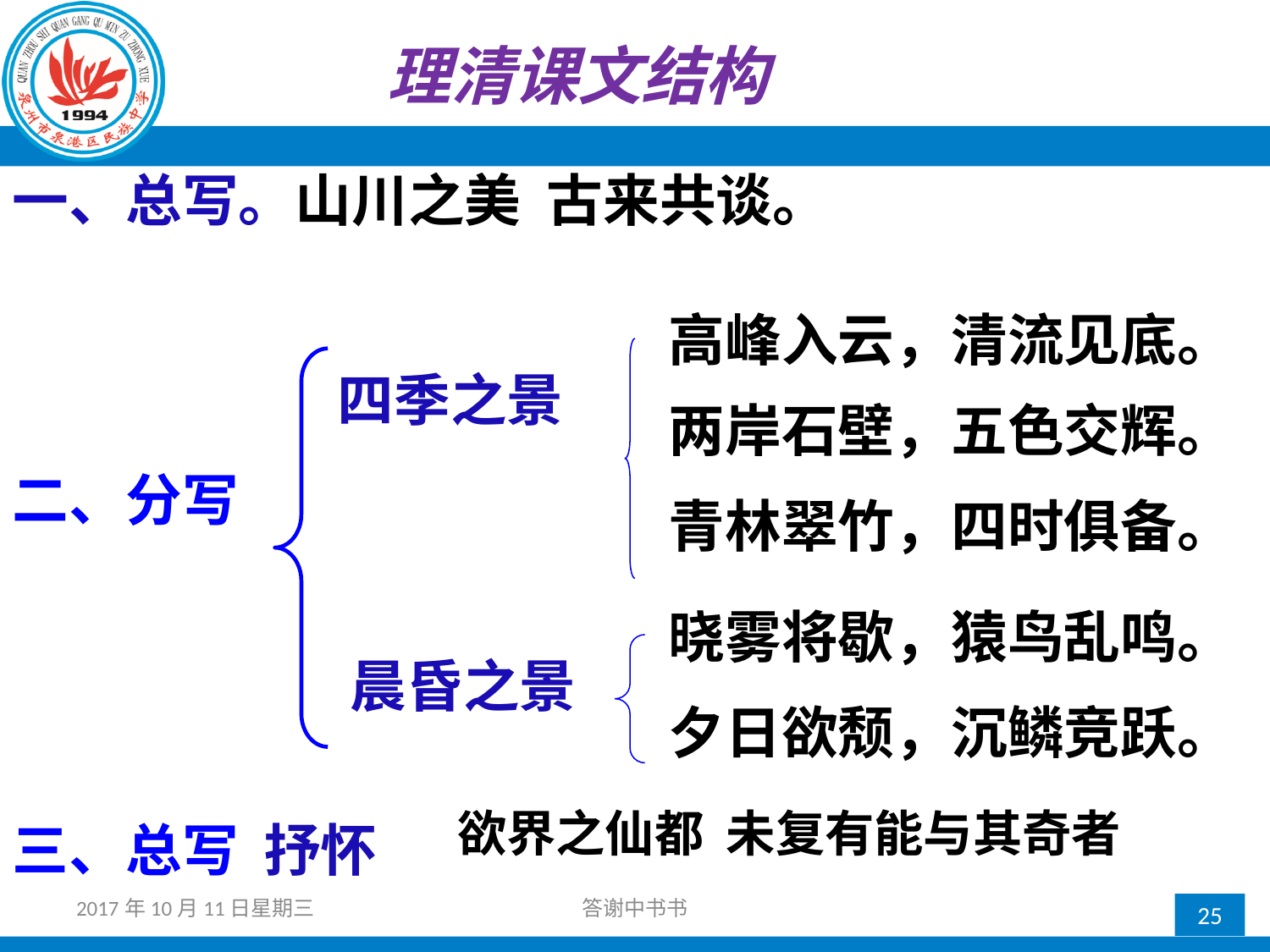

理清课文结构
一、总写。山川之美  古来共谈。
高峰入云，清流见底。

四季之景
两岸石壁，五色交辉。
青林翠竹，四时俱备。
二、分写
晓雾将歇，猿鸟乱鸣。
夕日欲颓，沉鳞竞跃。

晨昏之景
欲界之仙都  未复有能与其奇者
三、总写  抒怀
2017年10月11日星期三
答谢中书书